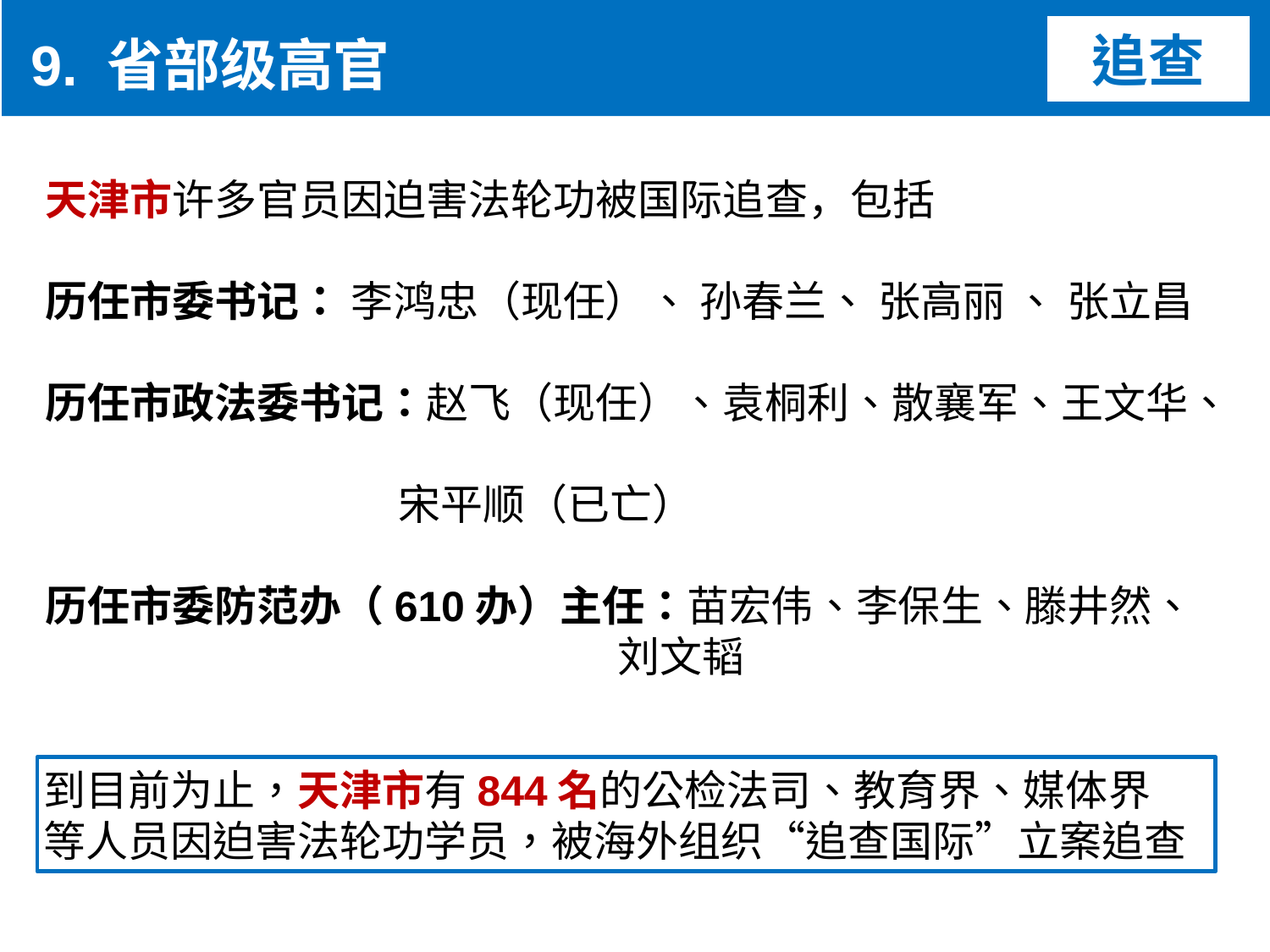

9. 省部级高官
追查
天津市许多官员因迫害法轮功被国际追查，包括

历任市委书记： 李鸿忠（现任）、 孙春兰、 张高丽 、 张立昌

历任市政法委书记：赵飞（现任）、袁桐利、散襄军、王文华、
                                    宋平顺（已亡）

历任市委防范办（610办）主任：苗宏伟、李保生、滕井然、
                                                           刘文韬
到目前为止，天津市有844名的公检法司、教育界、媒体界
等人员因迫害法轮功学员，被海外组织“追查国际”立案追查